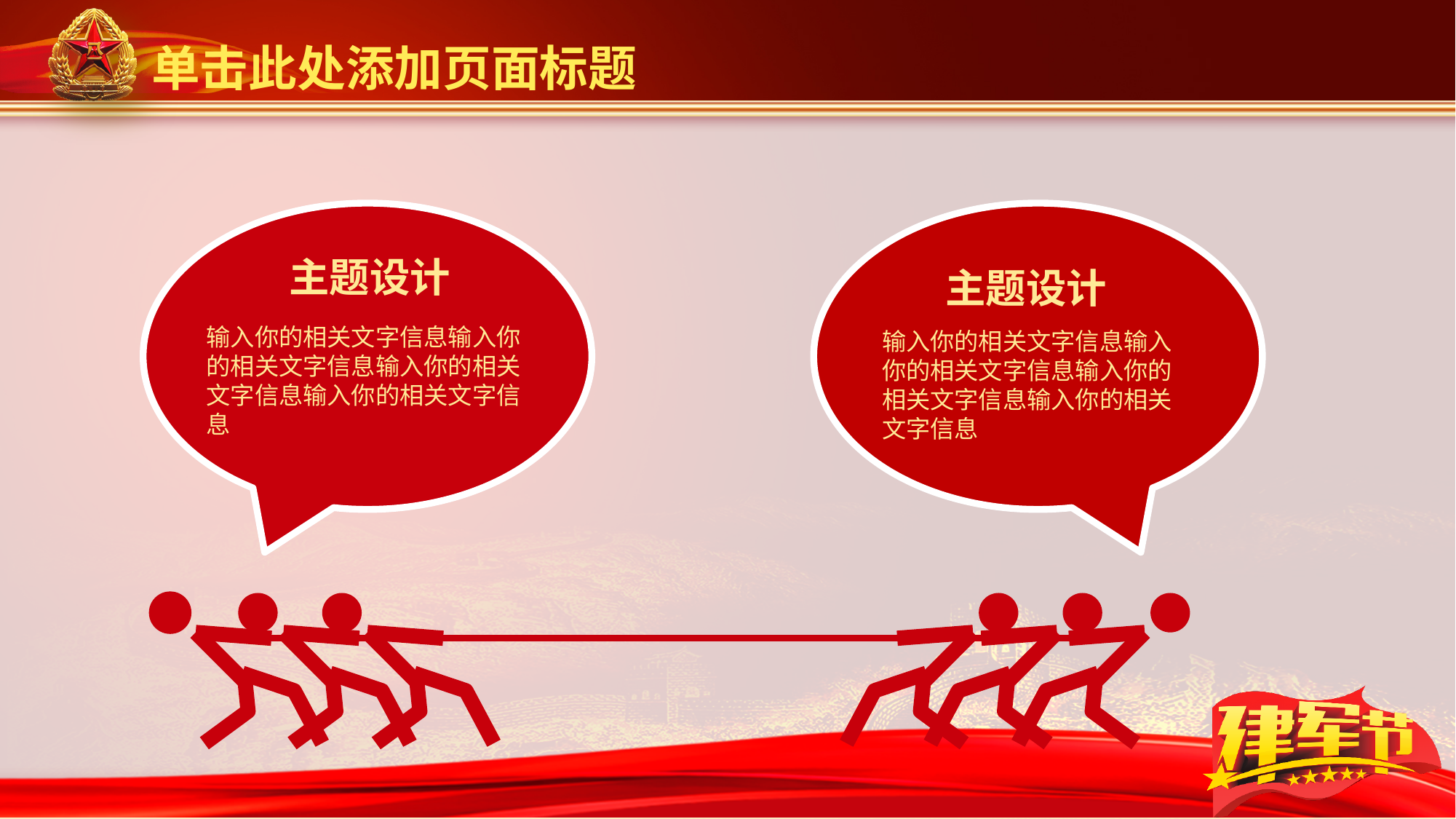

单击此处添加页面标题

主题设计
输入你的相关文字信息输入你的相关文字信息输入你的相关文字信息输入你的相关文字信息

主题设计
输入你的相关文字信息输入你的相关文字信息输入你的相关文字信息输入你的相关文字信息